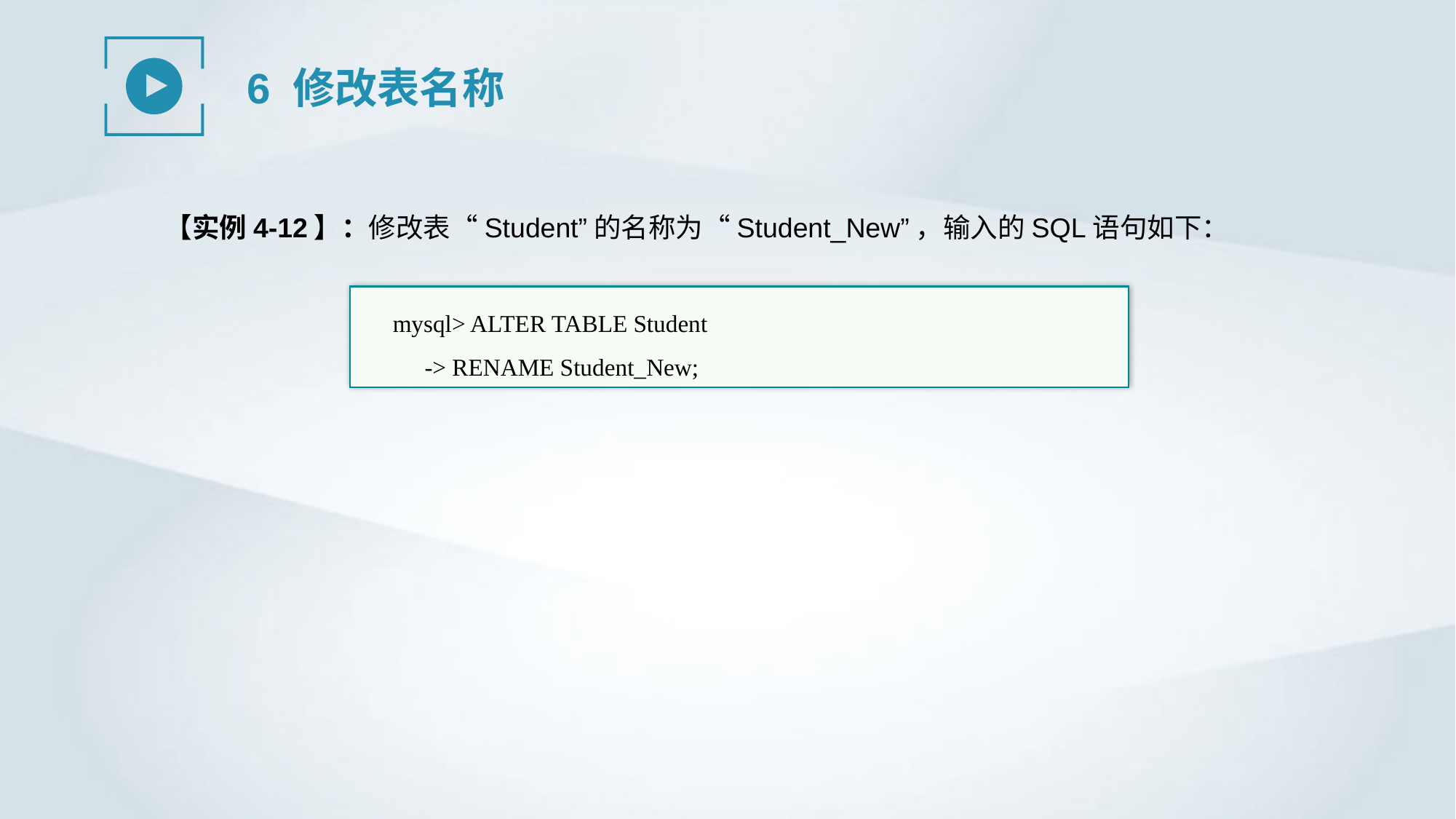

6 修改表名称
【实例4-12】：修改表“Student”的名称为“Student_New”，输入的SQL语句如下：
mysql> ALTER TABLE Student
-> RENAME Student_New;